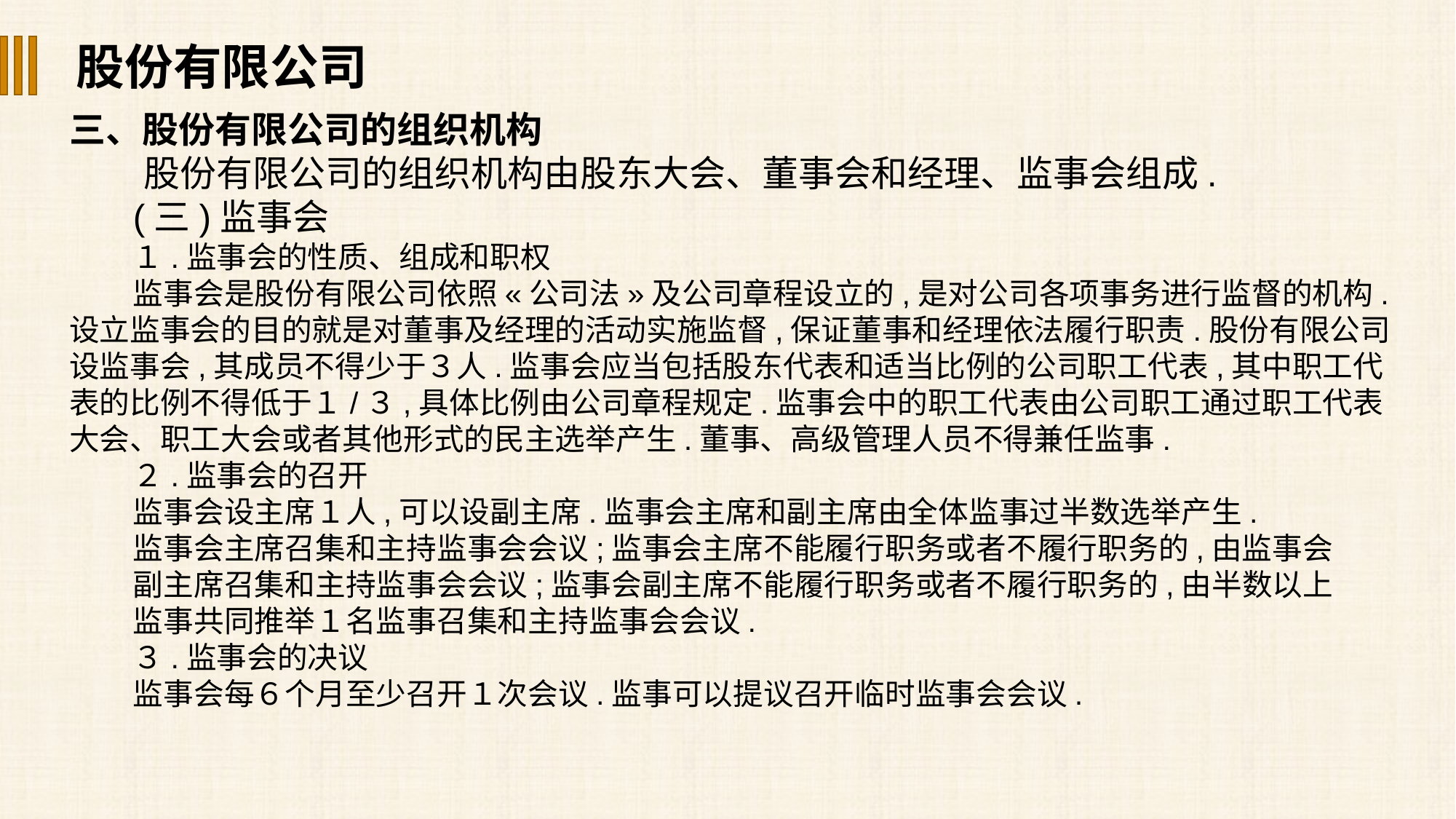

股份有限公司

三、股份有限公司的组织机构
        股份有限公司的组织机构由股东大会、董事会和经理、监事会组成.
(三)监事会
１.监事会的性质、组成和职权
监事会是股份有限公司依照«公司法»及公司章程设立的,是对公司各项事务进行监督的机构.设立监事会的目的就是对董事及经理的活动实施监督,保证董事和经理依法履行职责.股份有限公司设监事会,其成员不得少于３人.监事会应当包括股东代表和适当比例的公司职工代表,其中职工代表的比例不得低于１/３,具体比例由公司章程规定.监事会中的职工代表由公司职工通过职工代表大会、职工大会或者其他形式的民主选举产生.董事、高级管理人员不得兼任监事.
２.监事会的召开
监事会设主席１人,可以设副主席.监事会主席和副主席由全体监事过半数选举产生.
监事会主席召集和主持监事会会议;监事会主席不能履行职务或者不履行职务的,由监事会
副主席召集和主持监事会会议;监事会副主席不能履行职务或者不履行职务的,由半数以上
监事共同推举１名监事召集和主持监事会会议.
３.监事会的决议
监事会每６个月至少召开１次会议.监事可以提议召开临时监事会会议.